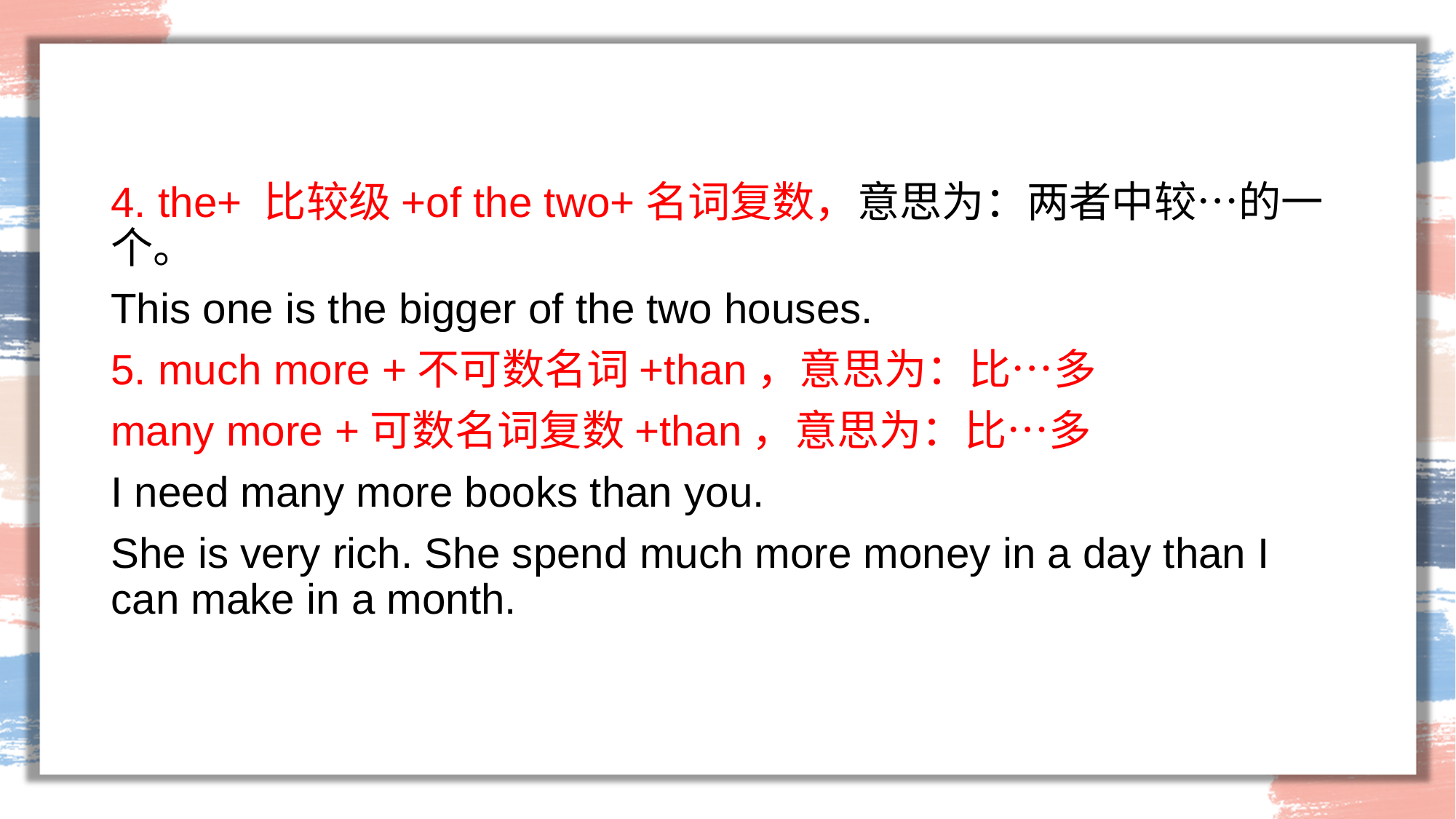

#
4. the+ 比较级+of the two+名词复数，意思为：两者中较…的一个。
This one is the bigger of the two houses.
5. much more +不可数名词+than，意思为：比…多
many more +可数名词复数+than，意思为：比…多
I need many more books than you.
She is very rich. She spend much more money in a day than I can make in a month.